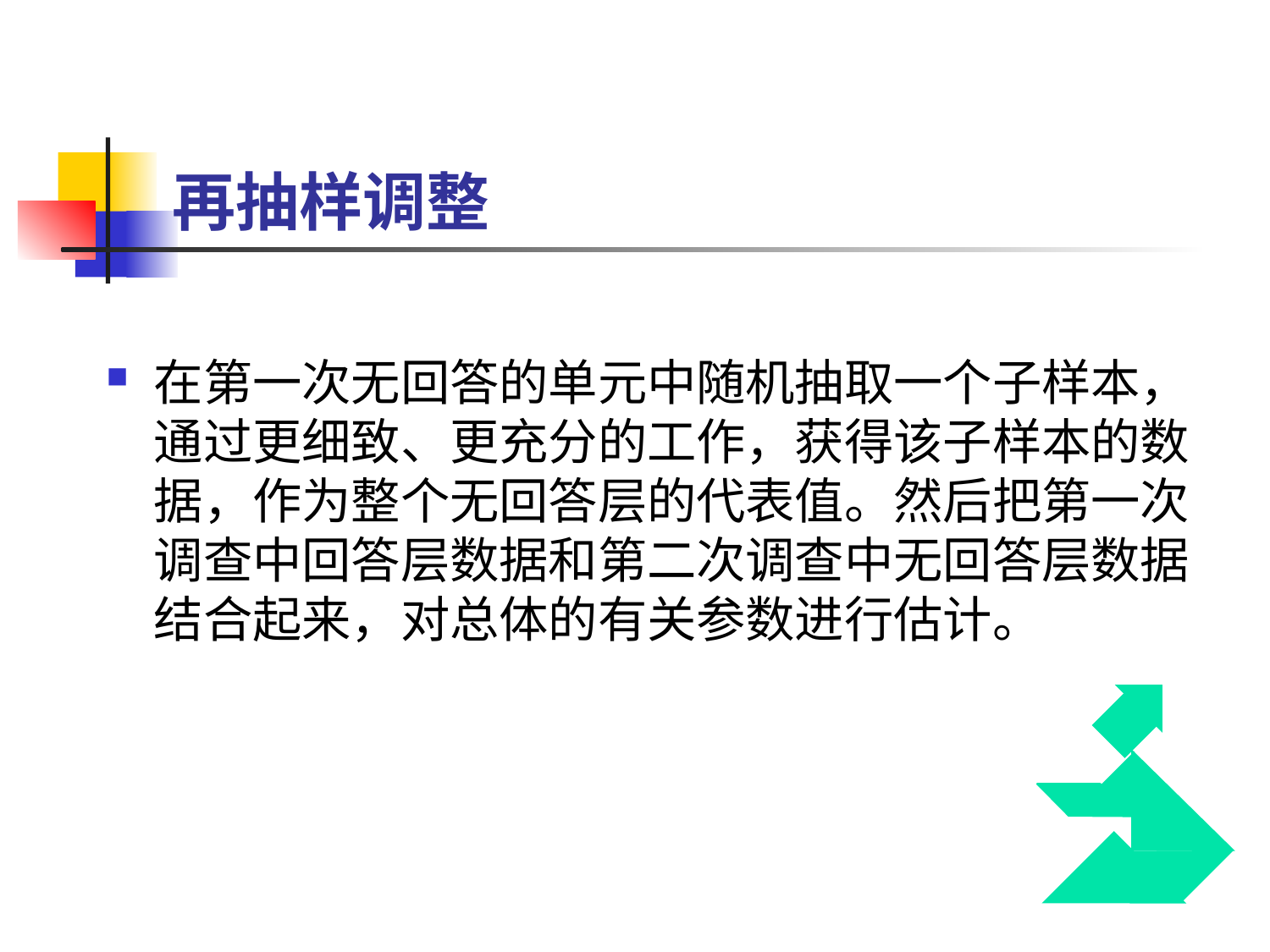

# 再抽样调整

在第一次无回答的单元中随机抽取一个子样本，通过更细致、更充分的工作，获得该子样本的数据，作为整个无回答层的代表值。然后把第一次调查中回答层数据和第二次调查中无回答层数据结合起来，对总体的有关参数进行估计。